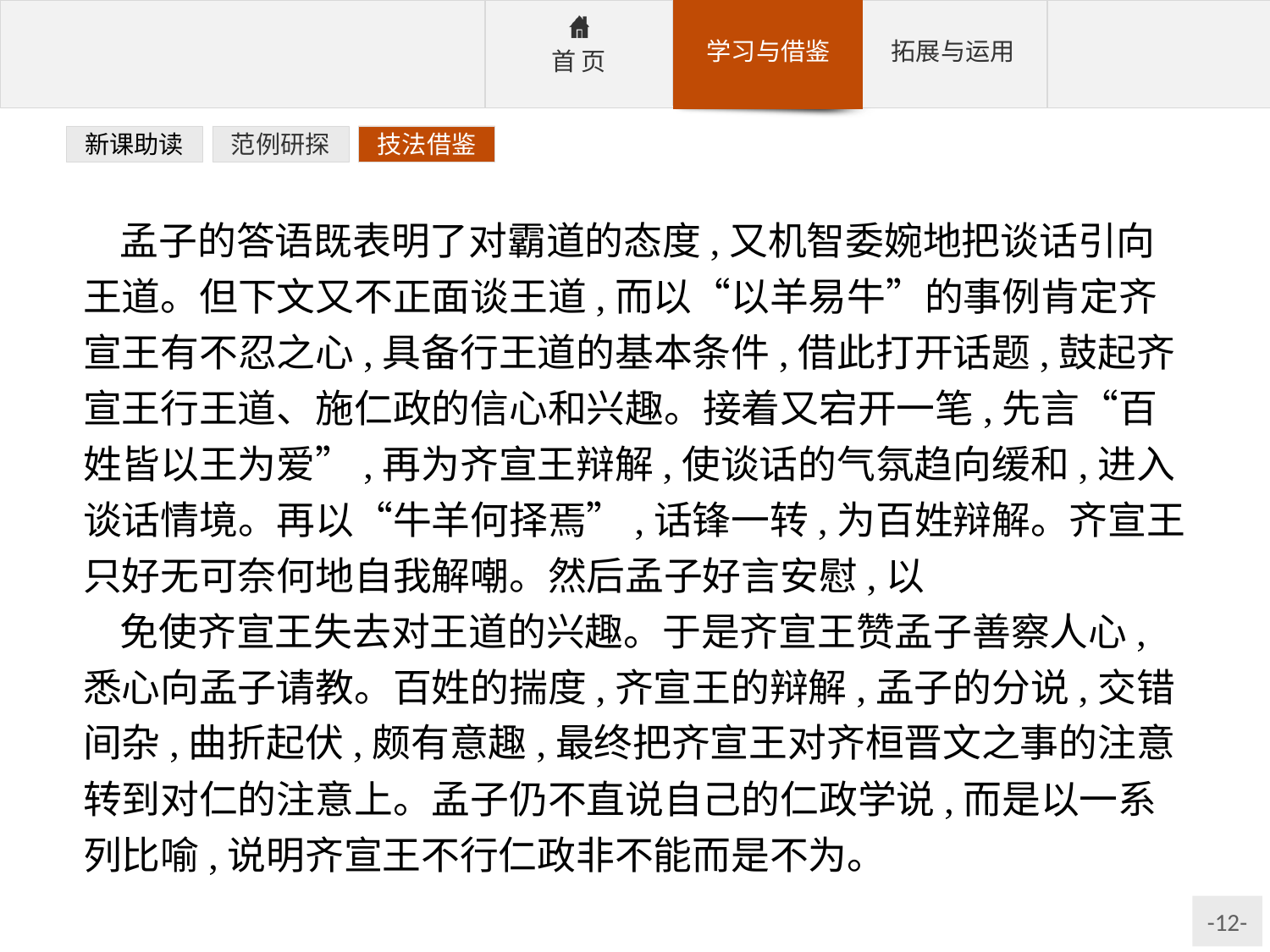

新课助读
范例研探
技法借鉴
孟子的答语既表明了对霸道的态度,又机智委婉地把谈话引向王道。但下文又不正面谈王道,而以“以羊易牛”的事例肯定齐宣王有不忍之心,具备行王道的基本条件,借此打开话题,鼓起齐宣王行王道、施仁政的信心和兴趣。接着又宕开一笔,先言“百姓皆以王为爱”,再为齐宣王辩解,使谈话的气氛趋向缓和,进入谈话情境。再以“牛羊何择焉”,话锋一转,为百姓辩解。齐宣王只好无可奈何地自我解嘲。然后孟子好言安慰,以
免使齐宣王失去对王道的兴趣。于是齐宣王赞孟子善察人心,悉心向孟子请教。百姓的揣度,齐宣王的辩解,孟子的分说,交错间杂,曲折起伏,颇有意趣,最终把齐宣王对齐桓晋文之事的注意转到对仁的注意上。孟子仍不直说自己的仁政学说,而是以一系列比喻,说明齐宣王不行仁政非不能而是不为。